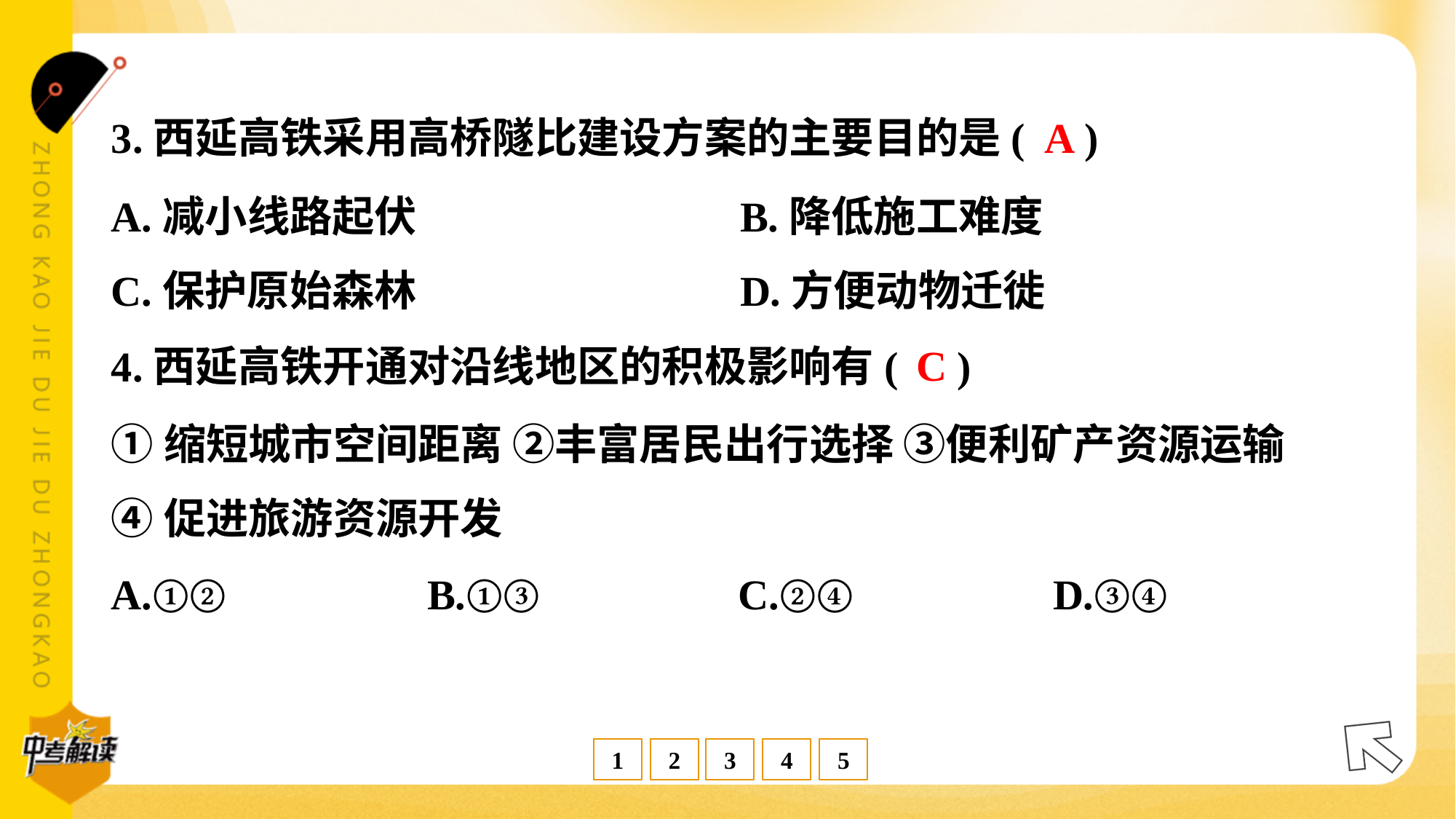

A
3.西延高铁采用高桥隧比建设方案的主要目的是(     )
A.减小线路起伏	B.降低施工难度
C.保护原始森林	D.方便动物迁徙
C
4.西延高铁开通对沿线地区的积极影响有(     )
①缩短城市空间距离 ②丰富居民出行选择 ③便利矿产资源运输
④促进旅游资源开发
A.①②	B.①③	C.②④	D.③④